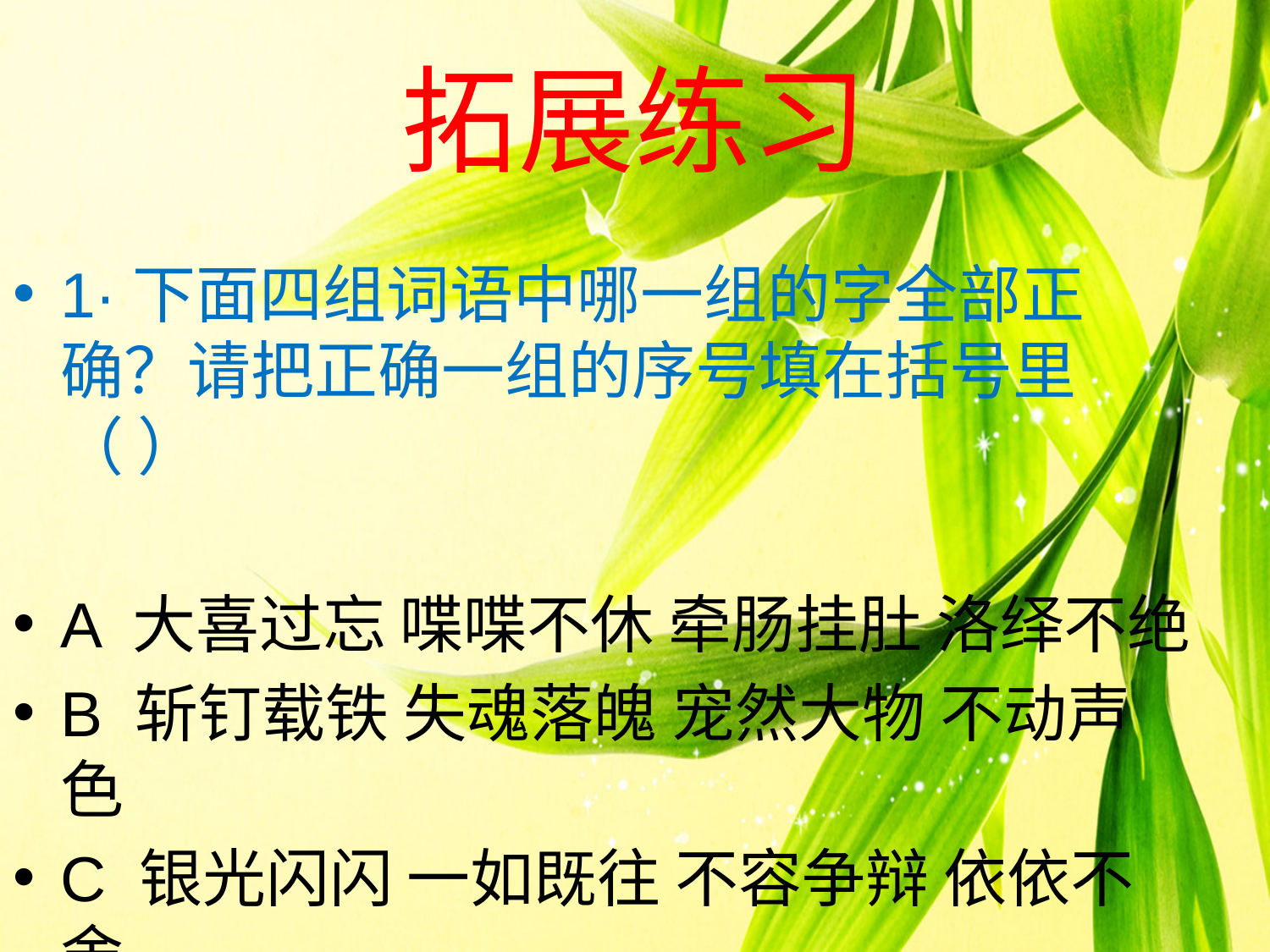

# 拓展练习
1·下面四组词语中哪一组的字全部正确？请把正确一组的序号填在括号里（ ）

A 大喜过忘 喋喋不休 牵肠挂肚 洛绎不绝
B 斩钉载铁 失魂落魄 宠然大物 不动声色
C 银光闪闪 一如既往 不容争辩 依依不舍
D 悬崖绝壁 中流砥柱 再接再励 夜以继日